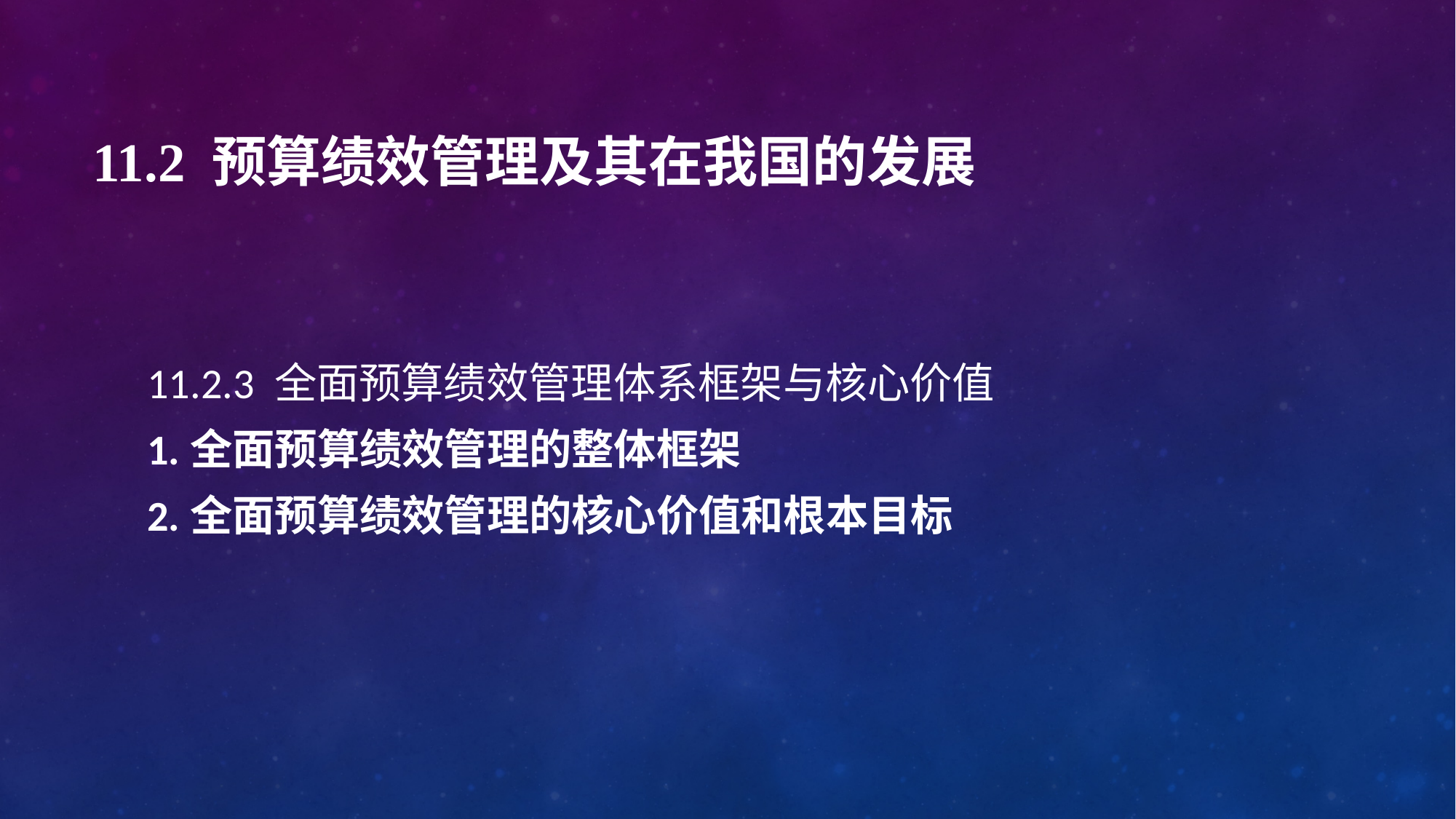

# 11.2 预算绩效管理及其在我国的发展
11.2.3 全面预算绩效管理体系框架与核心价值
1.全面预算绩效管理的整体框架
2.全面预算绩效管理的核心价值和根本目标